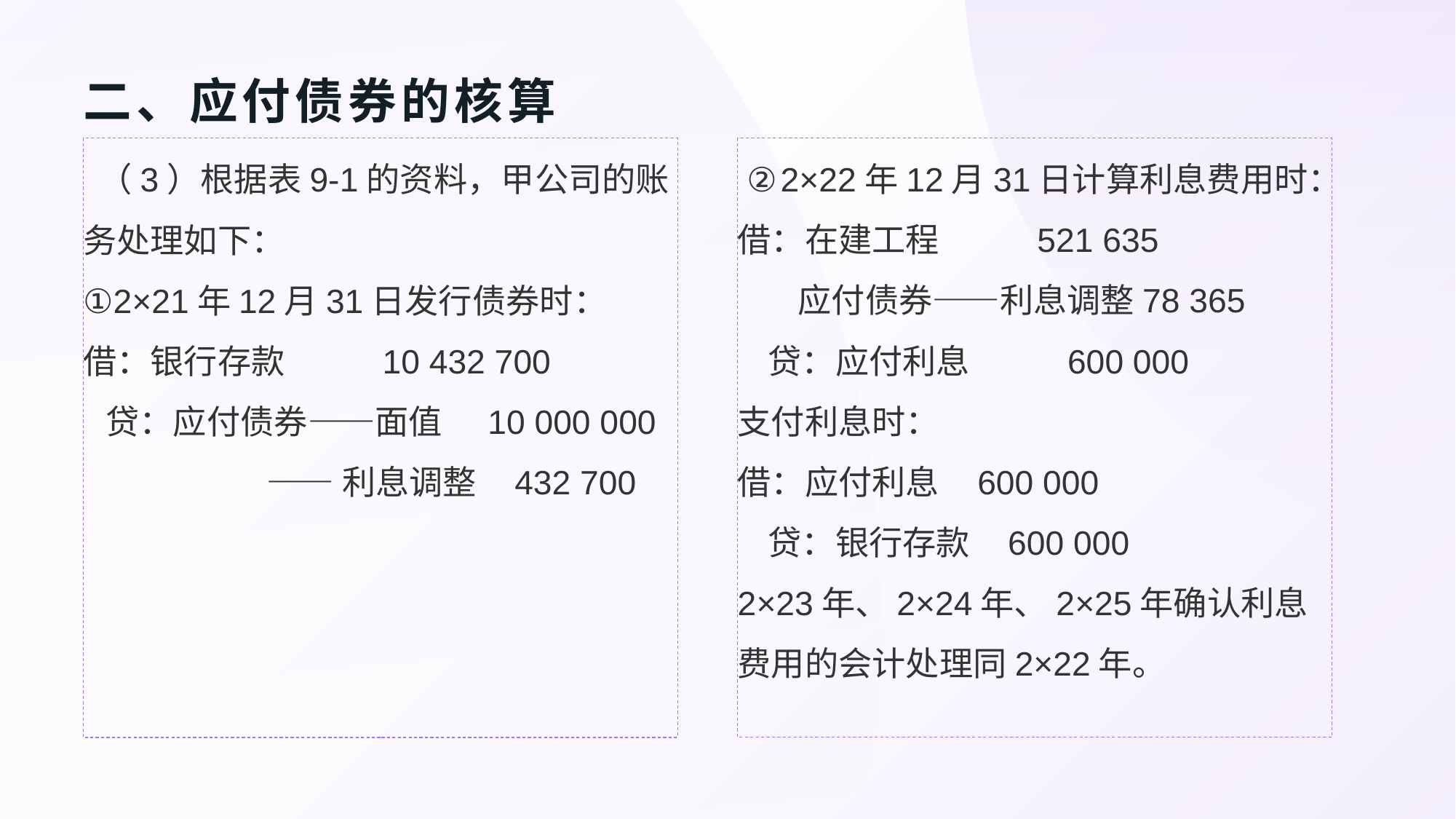

# 二、应付债券的核算
 （3）根据表9-1的资料，甲公司的账务处理如下：
①2×21年12月31日发行债券时：
借：银行存款            10 432 700
  贷：应付债券——面值     10 000 000
	          ——利息调整    432 700
 ②2×22年12月31日计算利息费用时：
借：在建工程            521 635
       应付债券——利息调整78 365
   贷：应付利息            600 000
支付利息时：
借：应付利息    600 000
   贷：银行存款    600 000
2×23年、2×24年、2×25年确认利息费用的会计处理同2×22年。